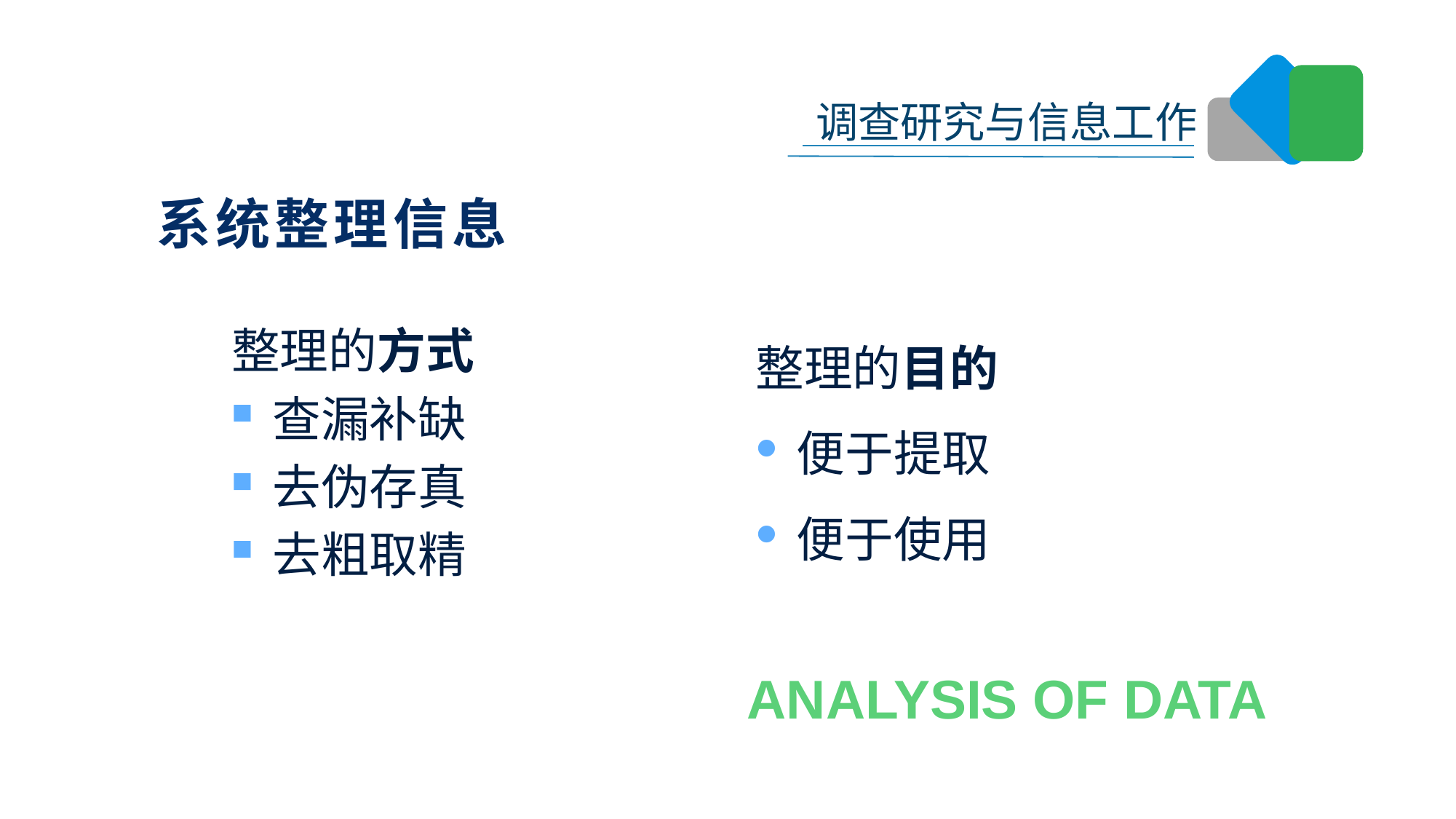

系统整理信息
整理的方式
查漏补缺
去伪存真
去粗取精

整理的目的
便于提取
便于使用

ANALYSIS OF DATA